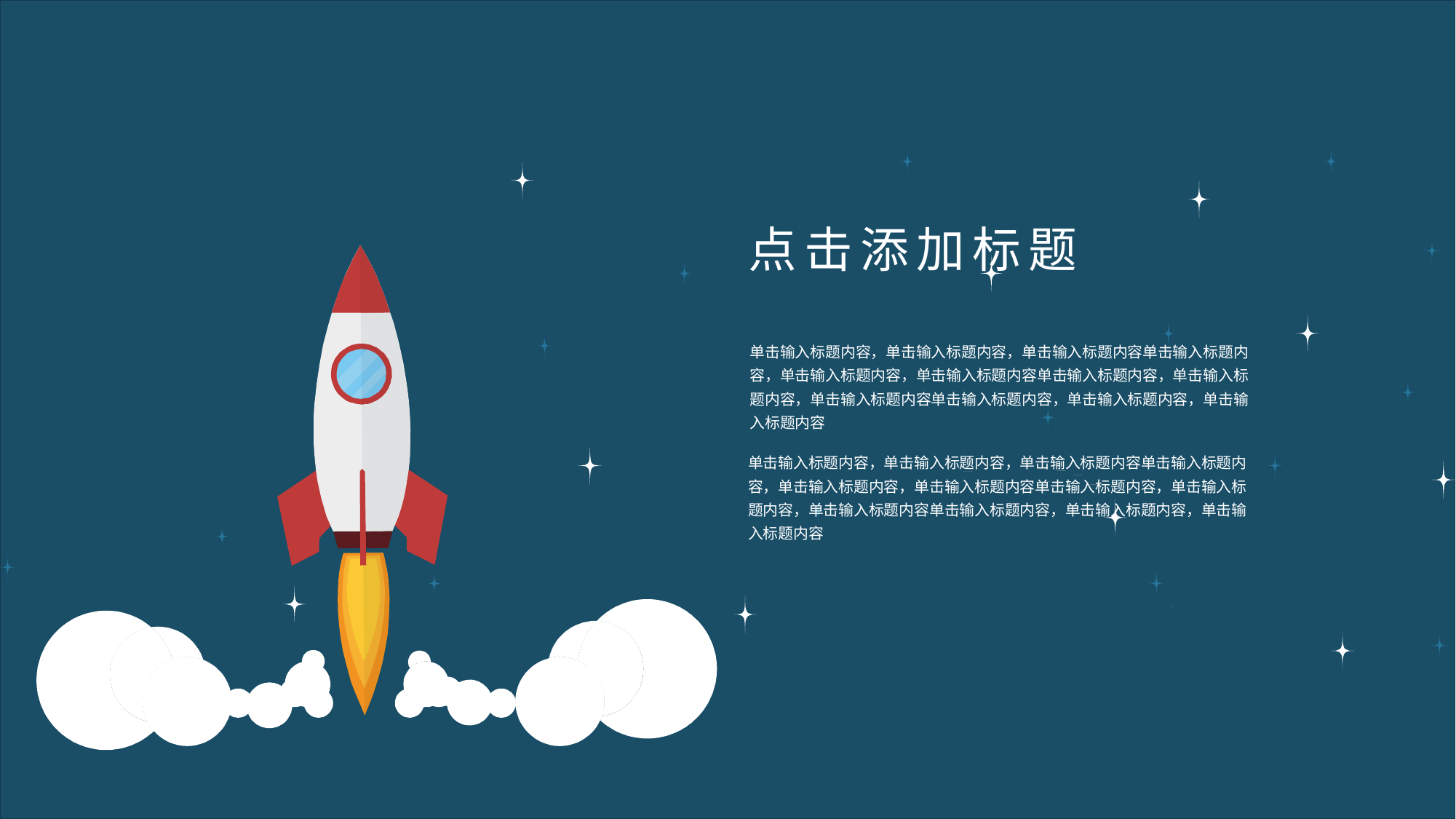

点击添加标题

单击输入标题内容，单击输入标题内容，单击输入标题内容单击输入标题内容，单击输入标题内容，单击输入标题内容单击输入标题内容，单击输入标题内容，单击输入标题内容单击输入标题内容，单击输入标题内容，单击输入标题内容
单击输入标题内容，单击输入标题内容，单击输入标题内容单击输入标题内容，单击输入标题内容，单击输入标题内容单击输入标题内容，单击输入标题内容，单击输入标题内容单击输入标题内容，单击输入标题内容，单击输入标题内容